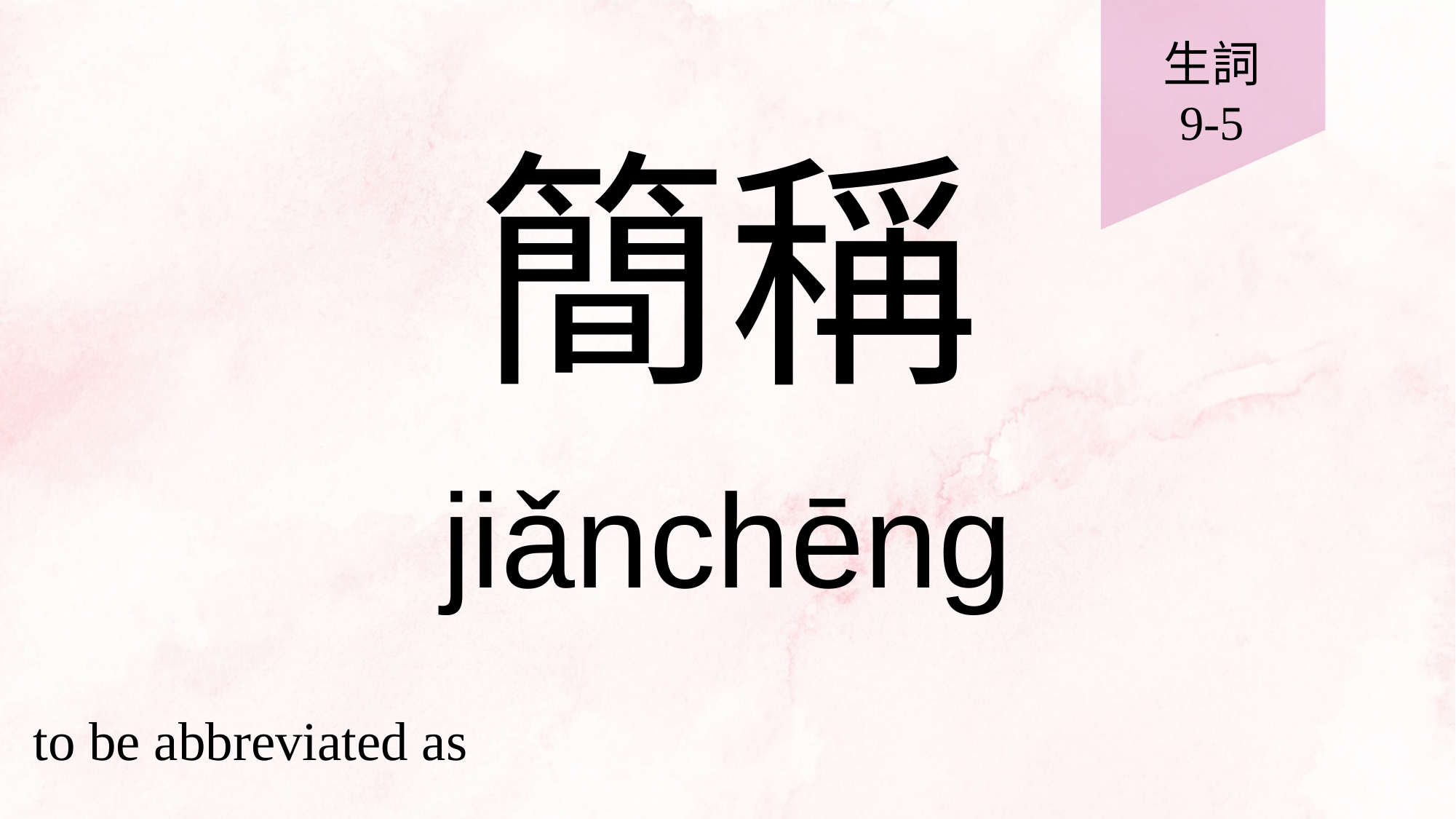

生詞
9-5
# 簡稱
jiǎnchēng
to be abbreviated as